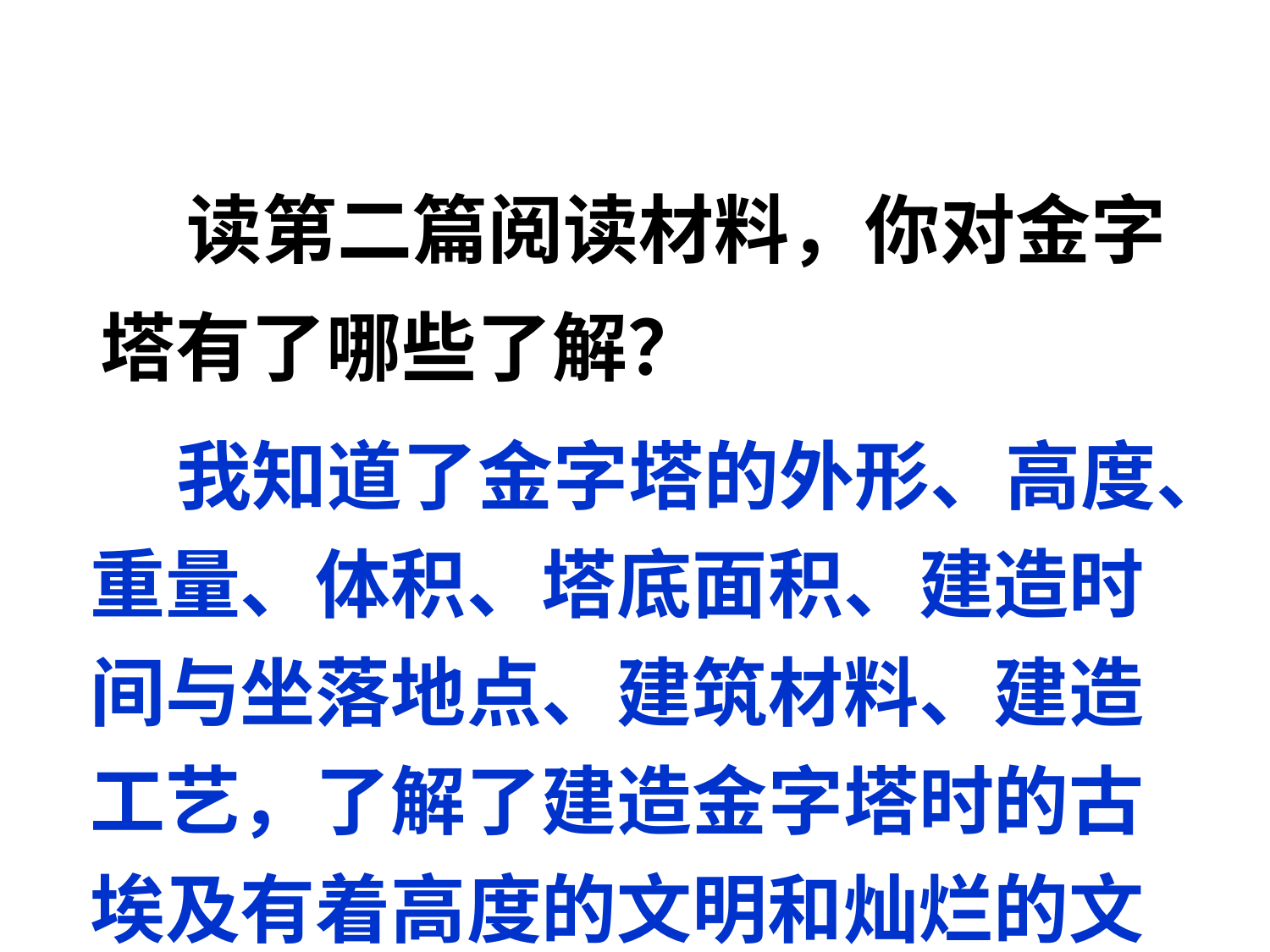

读第二篇阅读材料，你对金字塔有了哪些了解？
    我知道了金字塔的外形、高度、重量、体积、塔底面积、建造时间与坐落地点、建筑材料、建造工艺，了解了建造金字塔时的古埃及有着高度的文明和灿烂的文化。